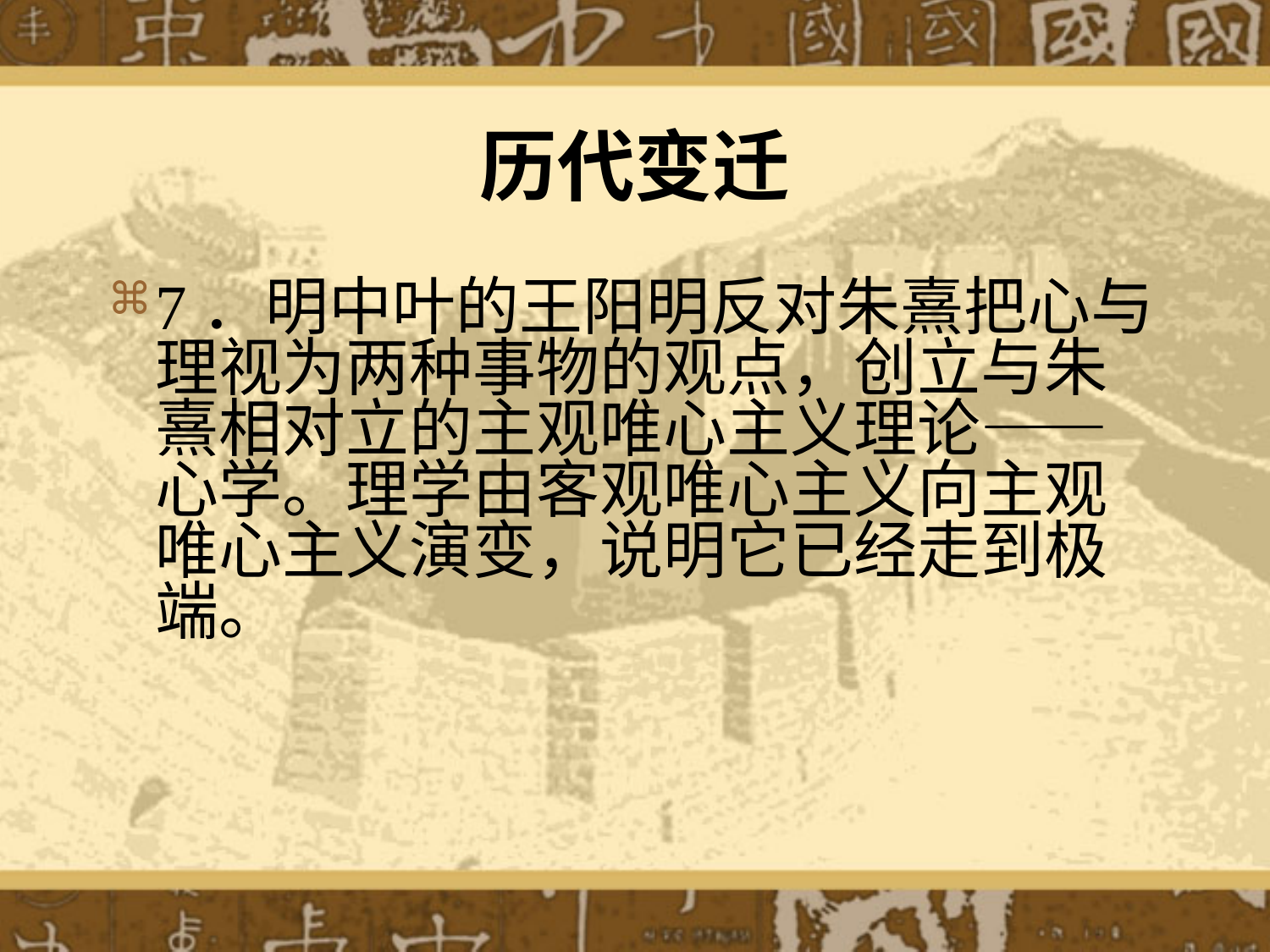

# 历代变迁
7．明中叶的王阳明反对朱熹把心与理视为两种事物的观点，创立与朱熹相对立的主观唯心主义理论——心学。理学由客观唯心主义向主观唯心主义演变，说明它已经走到极端。